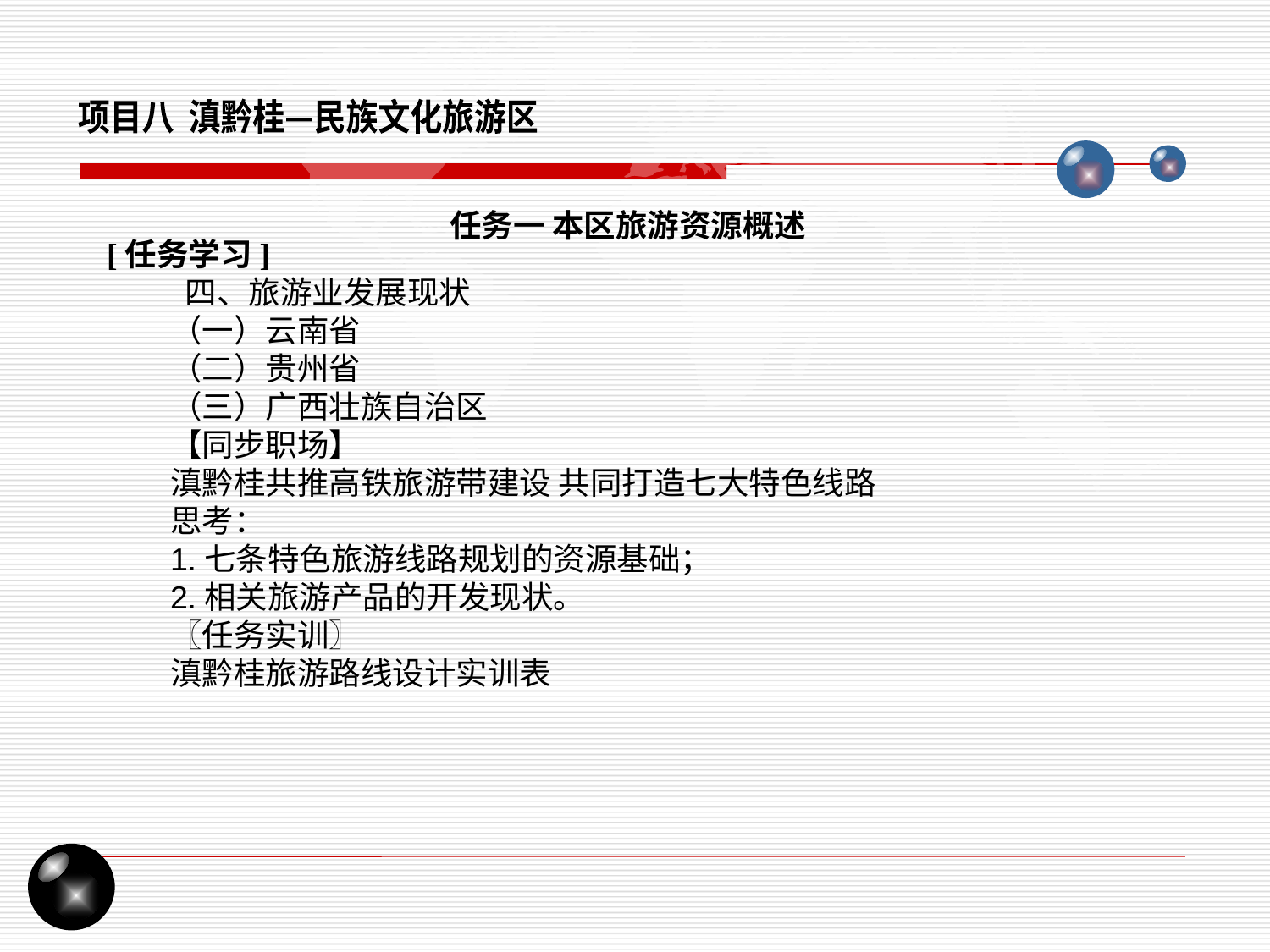

项目八  滇黔桂—民族文化旅游区
任务一 本区旅游资源概述

[任务学习]
 四、旅游业发展现状
（一）云南省
（二）贵州省
（三）广西壮族自治区
【同步职场】
滇黔桂共推高铁旅游带建设 共同打造七大特色线路
思考：
1.七条特色旅游线路规划的资源基础；
2.相关旅游产品的开发现状。
〖任务实训〗
滇黔桂旅游路线设计实训表